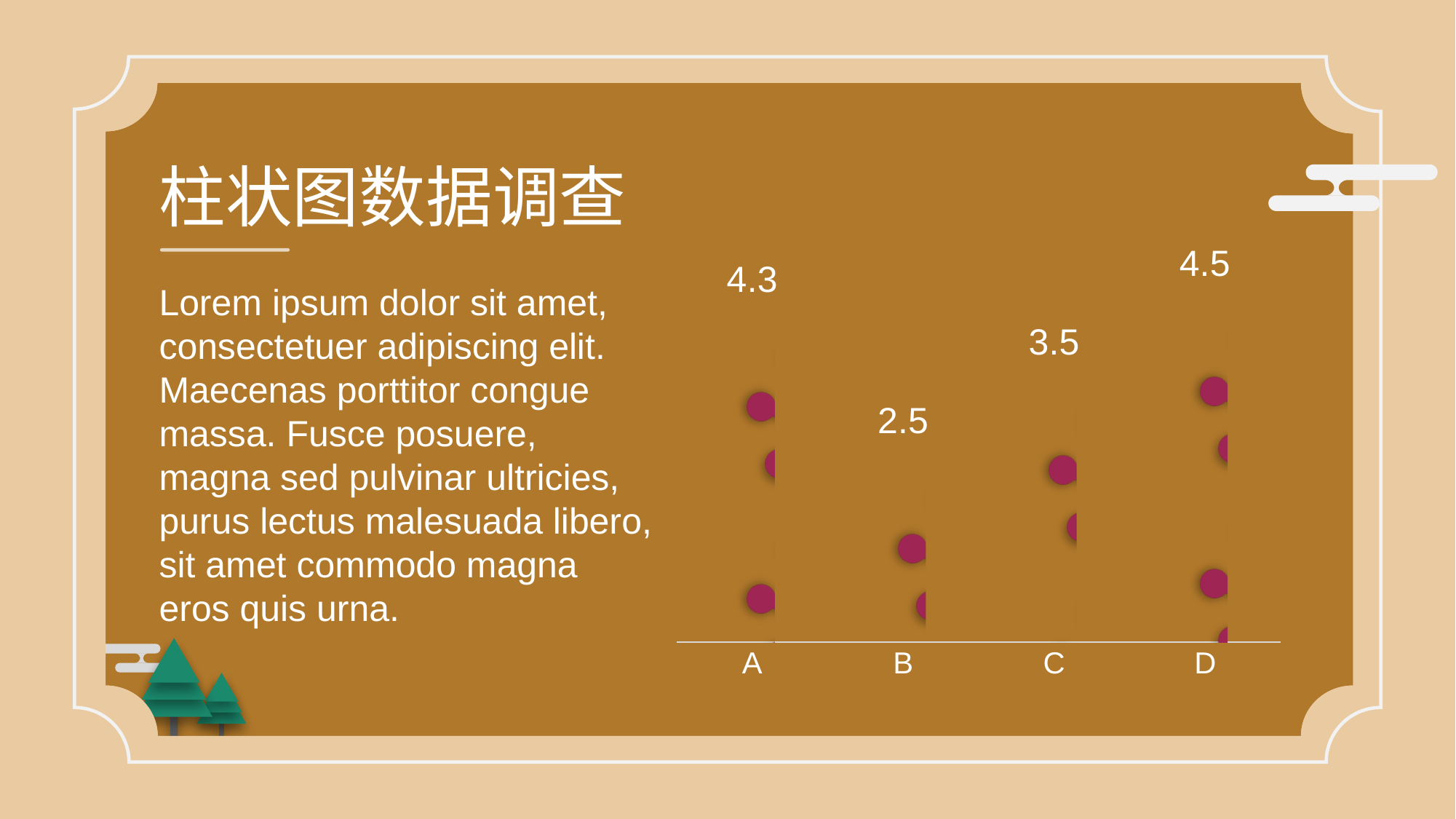

柱状图数据调查

### Chart

| Category | 系列 1 |
|---|---|
| A | 4.3 |
| B | 2.5 |
| C | 3.5 |
| D | 4.5 |

Lorem ipsum dolor sit amet, consectetuer adipiscing elit. Maecenas porttitor congue massa. Fusce posuere, magna sed pulvinar ultricies, purus lectus malesuada libero, sit amet commodo magna eros quis urna.